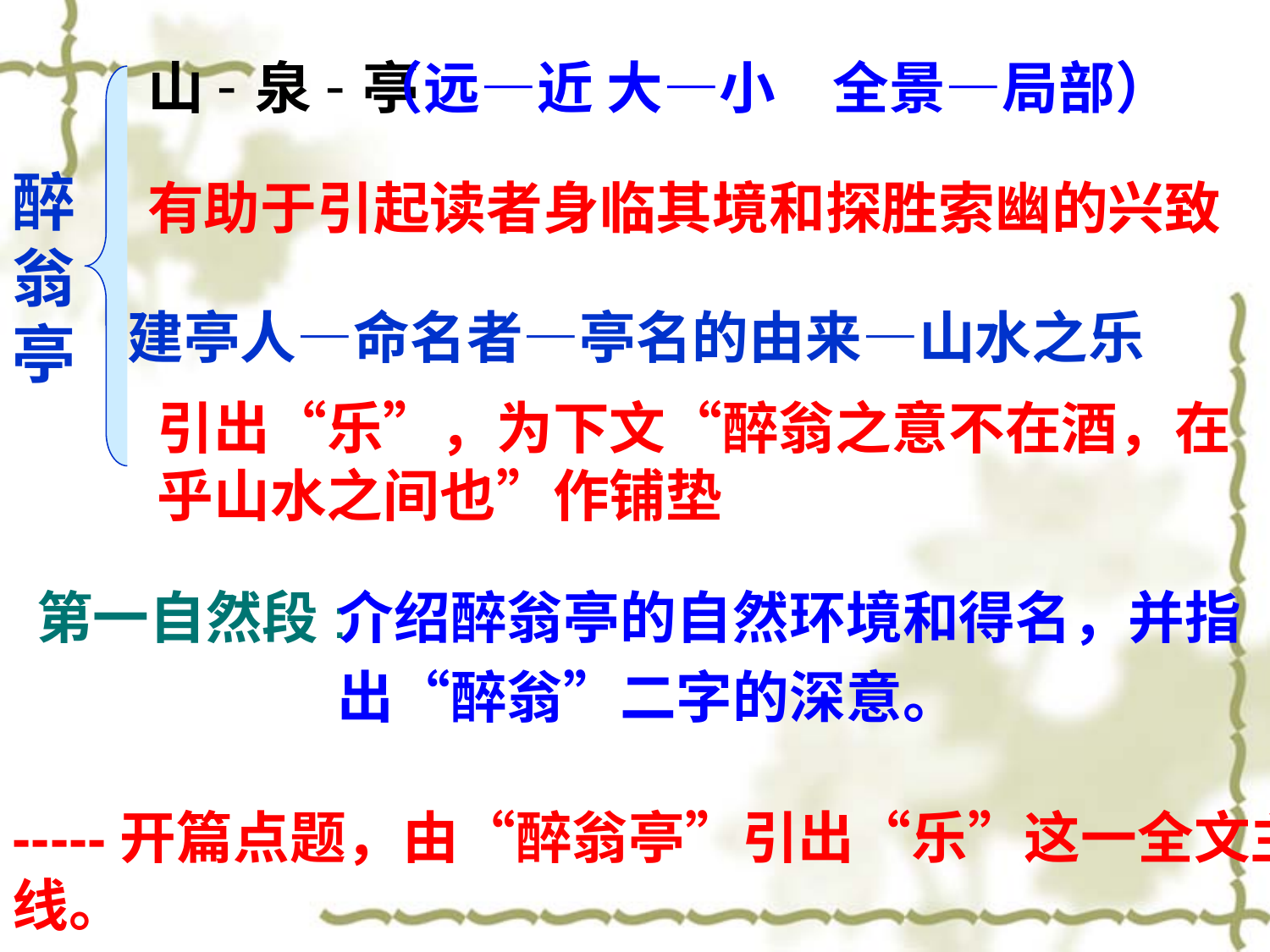

山-泉-亭
（远—近 大—小　全景—局部）

醉 翁 亭
有助于引起读者身临其境和探胜索幽的兴致
建亭人—命名者—亭名的由来—山水之乐
引出“乐”，为下文“醉翁之意不在酒，在乎山水之间也”作铺垫
介绍醉翁亭的自然环境和得名，并指
出“醉翁”二字的深意。
第一自然段:
-----开篇点题，由“醉翁亭”引出“乐”这一全文主线。